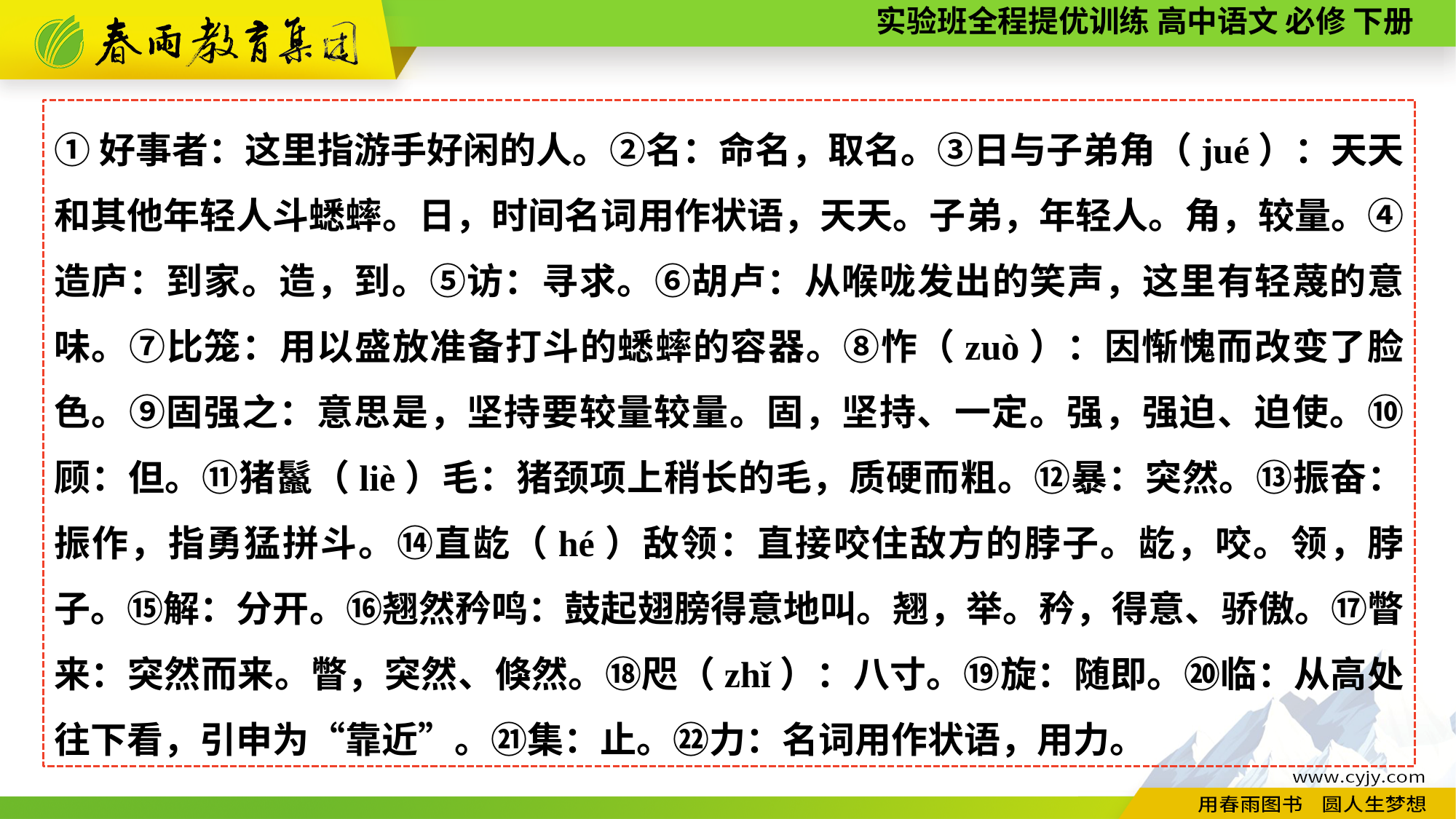

①好事者：这里指游手好闲的人。②名：命名，取名。③日与子弟角（jué）：天天和其他年轻人斗蟋蟀。日，时间名词用作状语，天天。子弟，年轻人。角，较量。④造庐：到家。造，到。⑤访：寻求。⑥胡卢：从喉咙发出的笑声，这里有轻蔑的意味。⑦比笼：用以盛放准备打斗的蟋蟀的容器。⑧怍（zuò）：因惭愧而改变了脸色。⑨固强之：意思是，坚持要较量较量。固，坚持、一定。强，强迫、迫使。⑩顾：但。⑪猪鬣（liè）毛：猪颈项上稍长的毛，质硬而粗。⑫暴：突然。⑬振奋：振作，指勇猛拼斗。⑭直龁（hé）敌领：直接咬住敌方的脖子。龁，咬。领，脖子。⑮解：分开。⑯翘然矜鸣：鼓起翅膀得意地叫。翘，举。矜，得意、骄傲。⑰瞥来：突然而来。瞥，突然、倏然。⑱咫（zhǐ）：八寸。⑲旋：随即。⑳临：从高处往下看，引申为“靠近”。㉑集：止。㉒力：名词用作状语，用力。